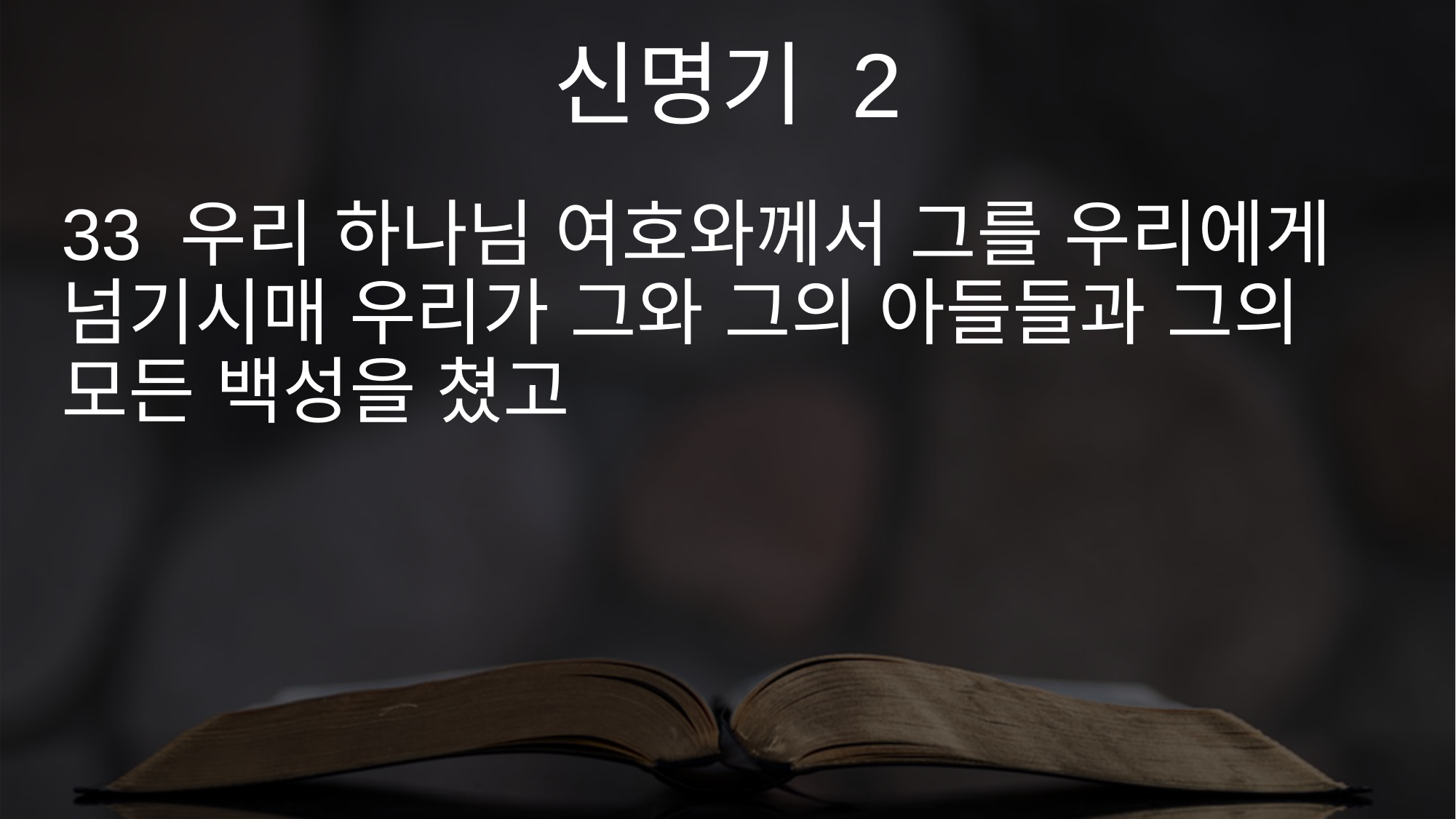

신명기 2
33 우리 하나님 여호와께서 그를 우리에게 넘기시매 우리가 그와 그의 아들들과 그의 모든 백성을 쳤고